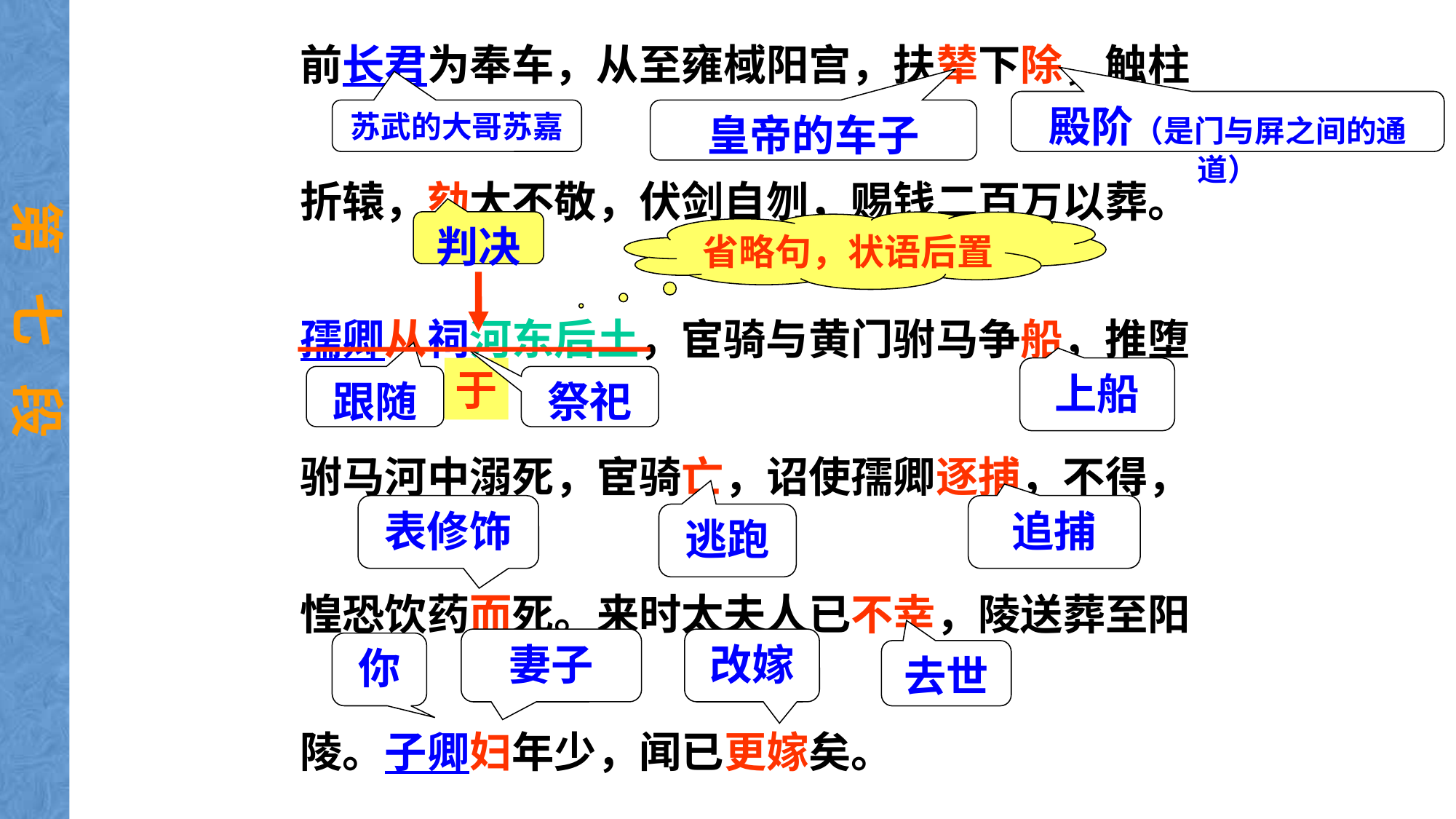

前长君为奉车，从至雍棫阳宫，扶辇下除，触柱折辕，劾大不敬，伏剑自刎，赐钱二百万以葬。孺卿从祠河东后土，宦骑与黄门驸马争船，推堕驸马河中溺死，宦骑亡，诏使孺卿逐捕，不得，惶恐饮药而死。来时太夫人已不幸，陵送葬至阳陵。子卿妇年少，闻已更嫁矣。
殿阶（是门与屏之间的通道）
苏武的大哥苏嘉
皇帝的车子
第   七   段
省略句，状语后置
判决

于
上船
跟随
祭祀
表修饰
追捕
逃跑
妻子
改嫁
你
去世